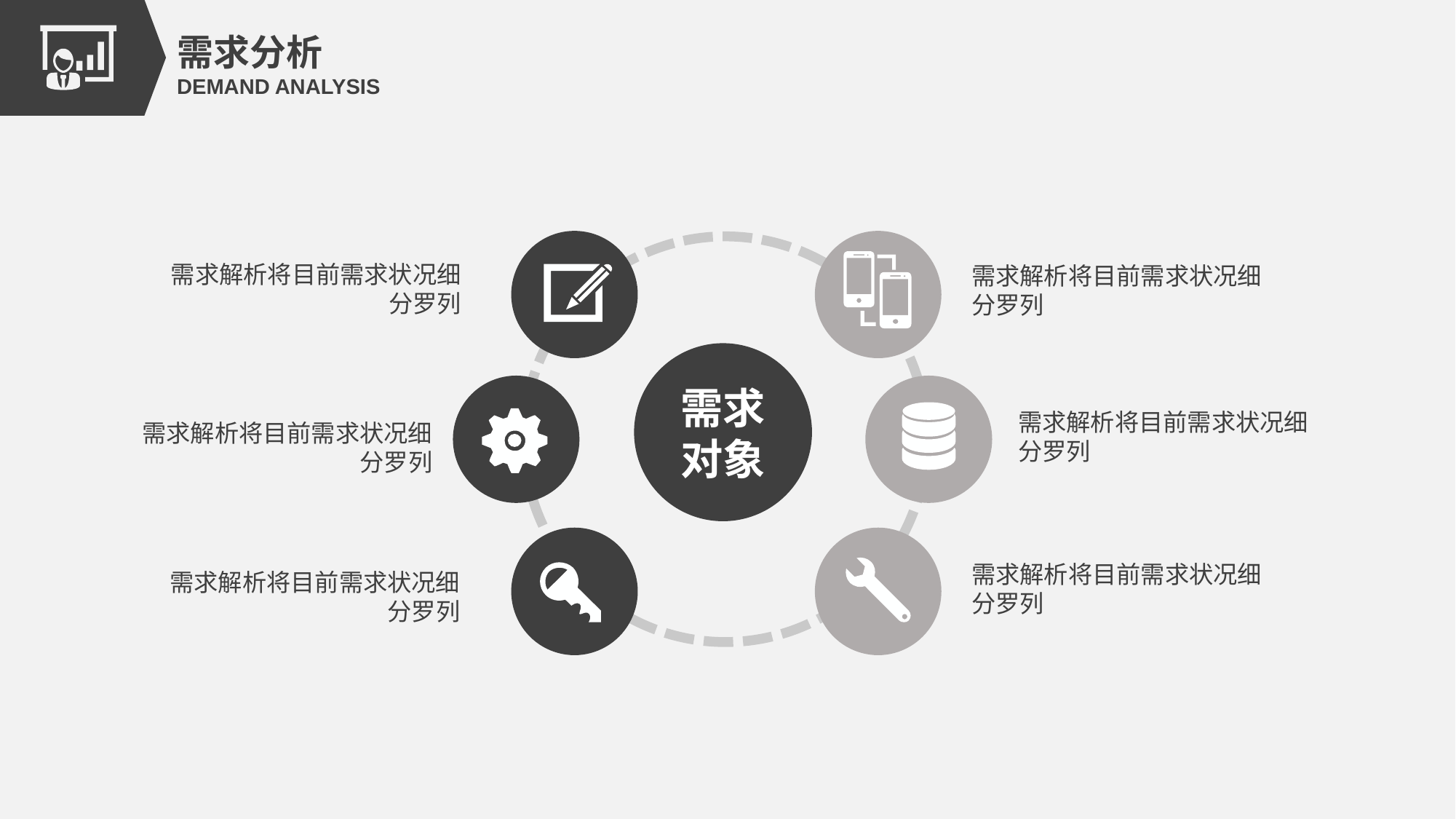

需求分析
DEMAND ANALYSIS

需求解析将目前需求状况细分罗列
需求解析将目前需求状况细分罗列

需求解析将目前需求状况细分罗列

需求解析将目前需求状况细分罗列

需求解析将目前需求状况细分罗列

需求解析将目前需求状况细分罗列

需求
对象